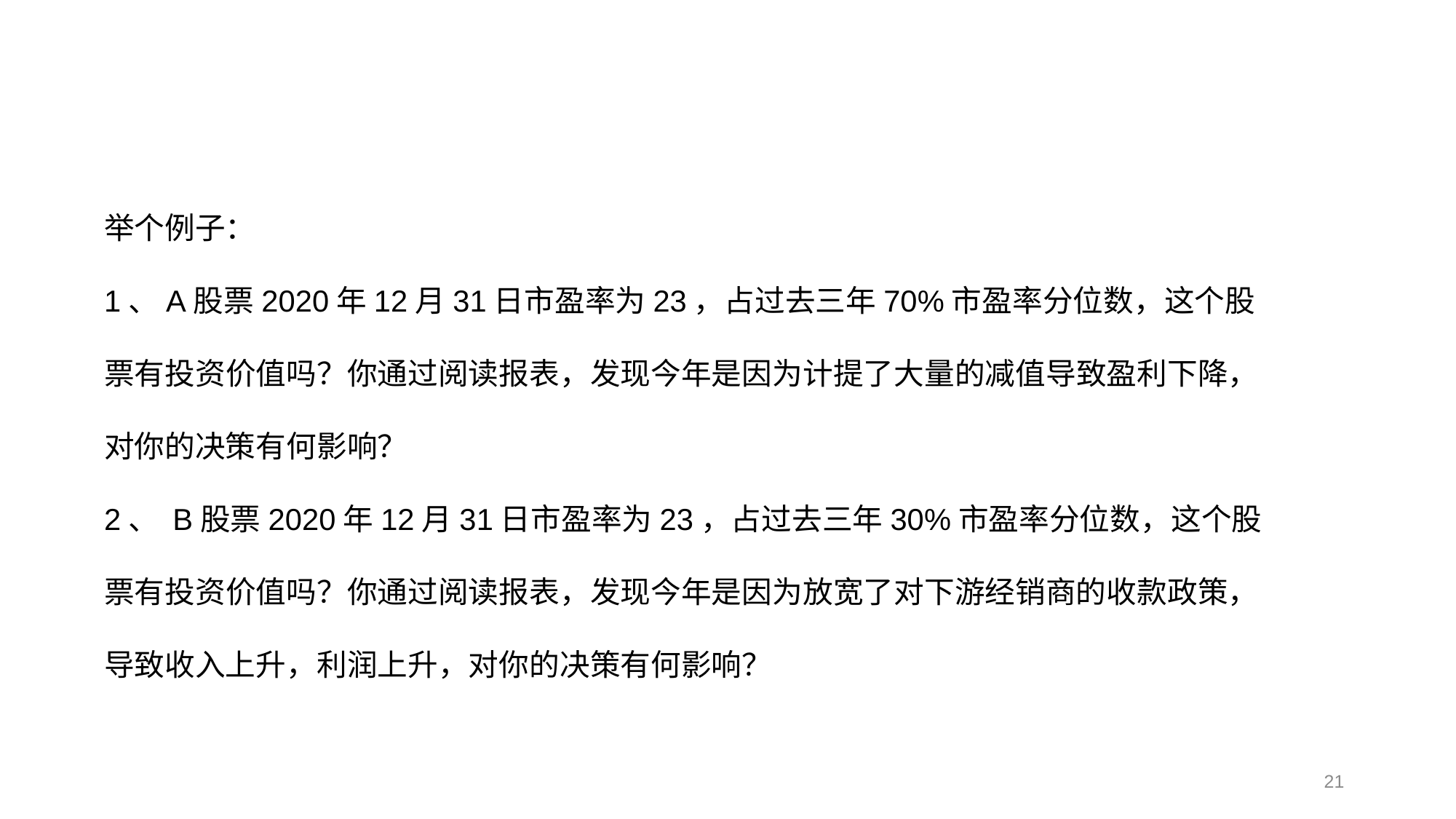

举个例子：
1、A股票2020年12月31日市盈率为23，占过去三年70%市盈率分位数，这个股票有投资价值吗？你通过阅读报表，发现今年是因为计提了大量的减值导致盈利下降，对你的决策有何影响？
2、 B股票2020年12月31日市盈率为23，占过去三年30%市盈率分位数，这个股票有投资价值吗？你通过阅读报表，发现今年是因为放宽了对下游经销商的收款政策，导致收入上升，利润上升，对你的决策有何影响？
21